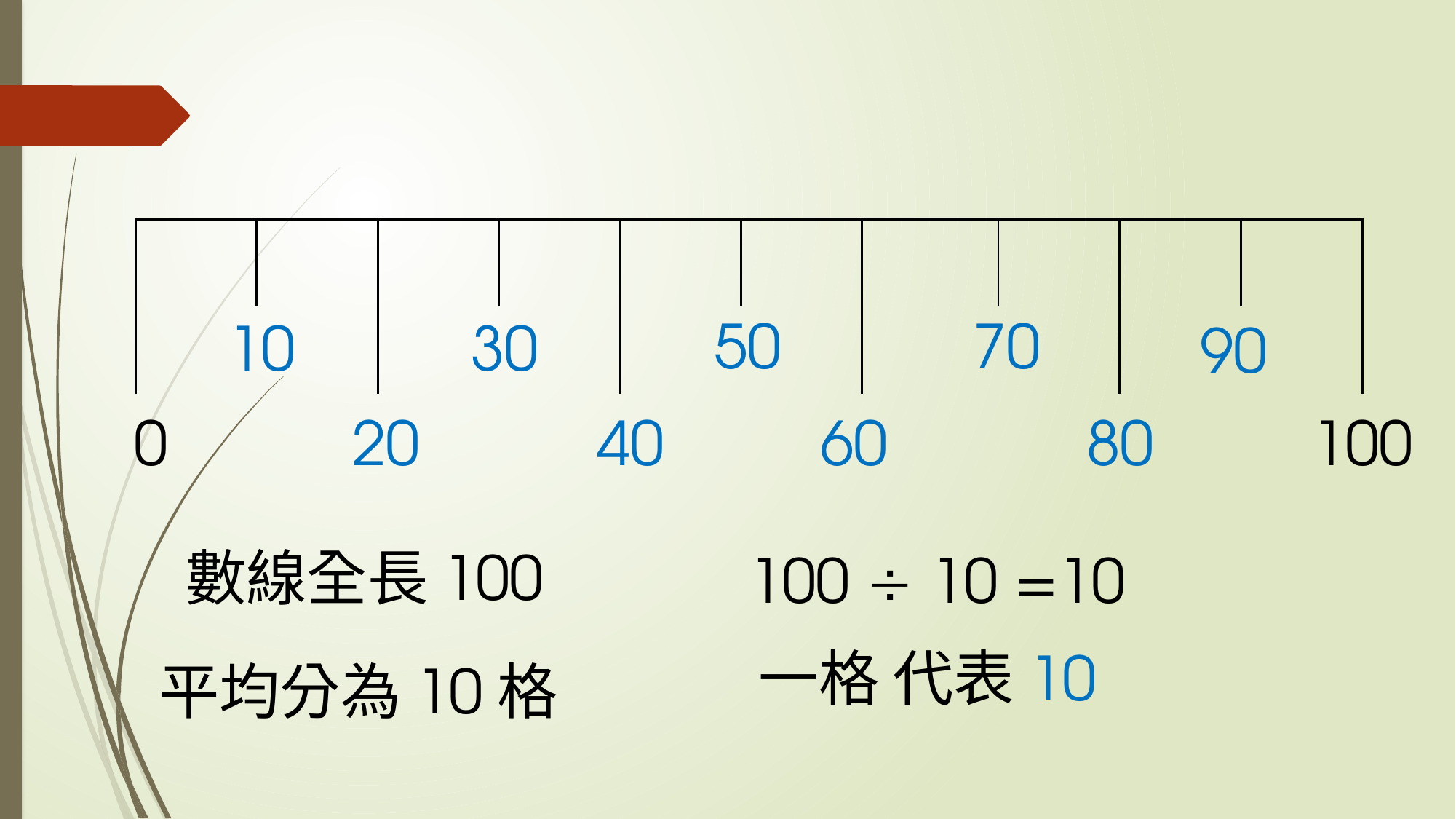

#
|  |  |  |  |  |  |  |  |  |  |  |
| --- | --- | --- | --- | --- | --- | --- | --- | --- | --- | --- |
|  |  |  |  |  |  |  |  |  |  |  |
70
50
10
30
90
20
40
0
60
80
100
100 ÷ 10 =10
數線全長100
平均分為10格
一格 代表10